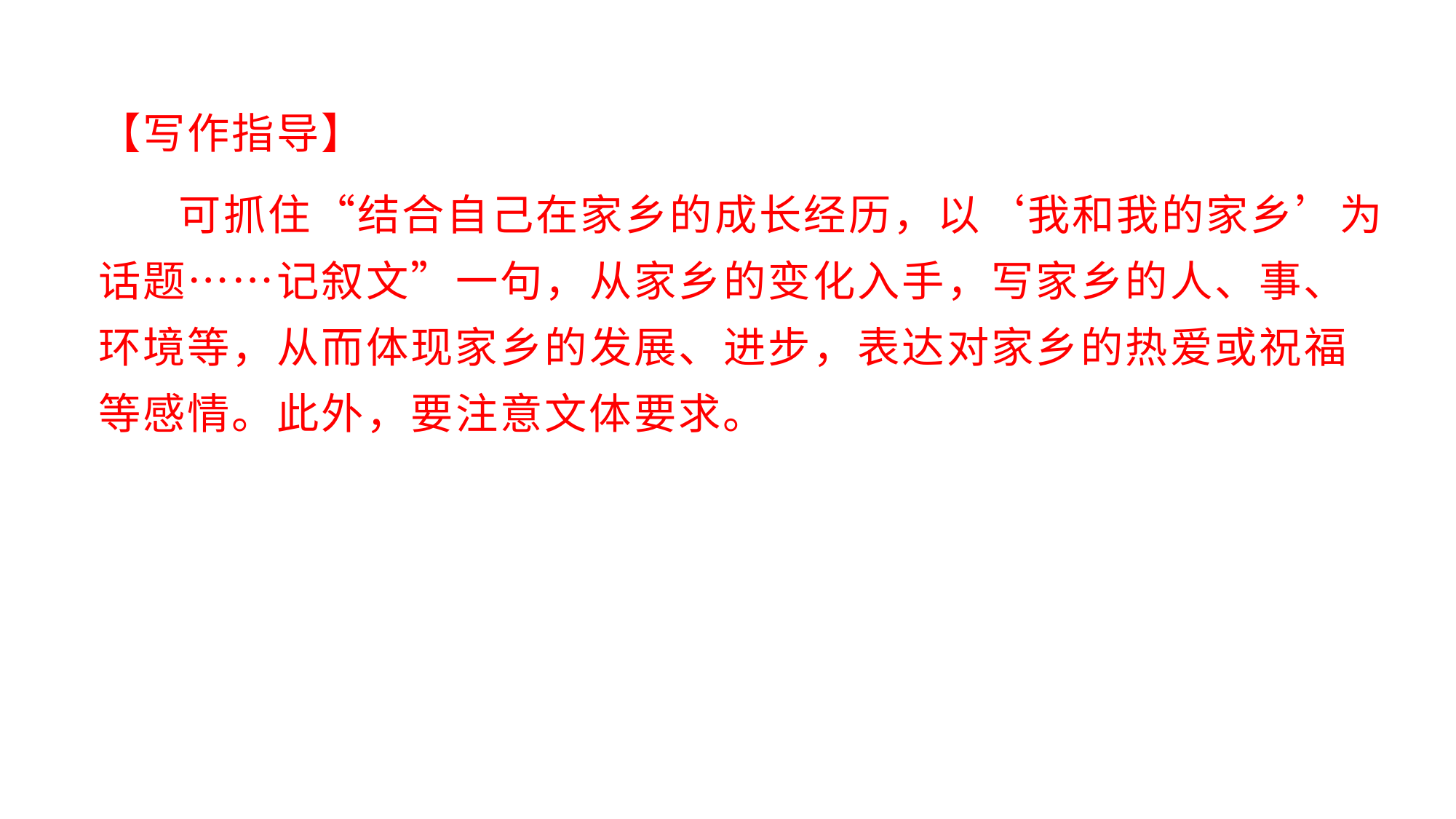

【写作指导】
      可抓住“结合自己在家乡的成长经历，以‘我和我的家乡’为话题……记叙文”一句，从家乡的变化入手，写家乡的人、事、环境等，从而体现家乡的发展、进步，表达对家乡的热爱或祝福等感情。此外，要注意文体要求。